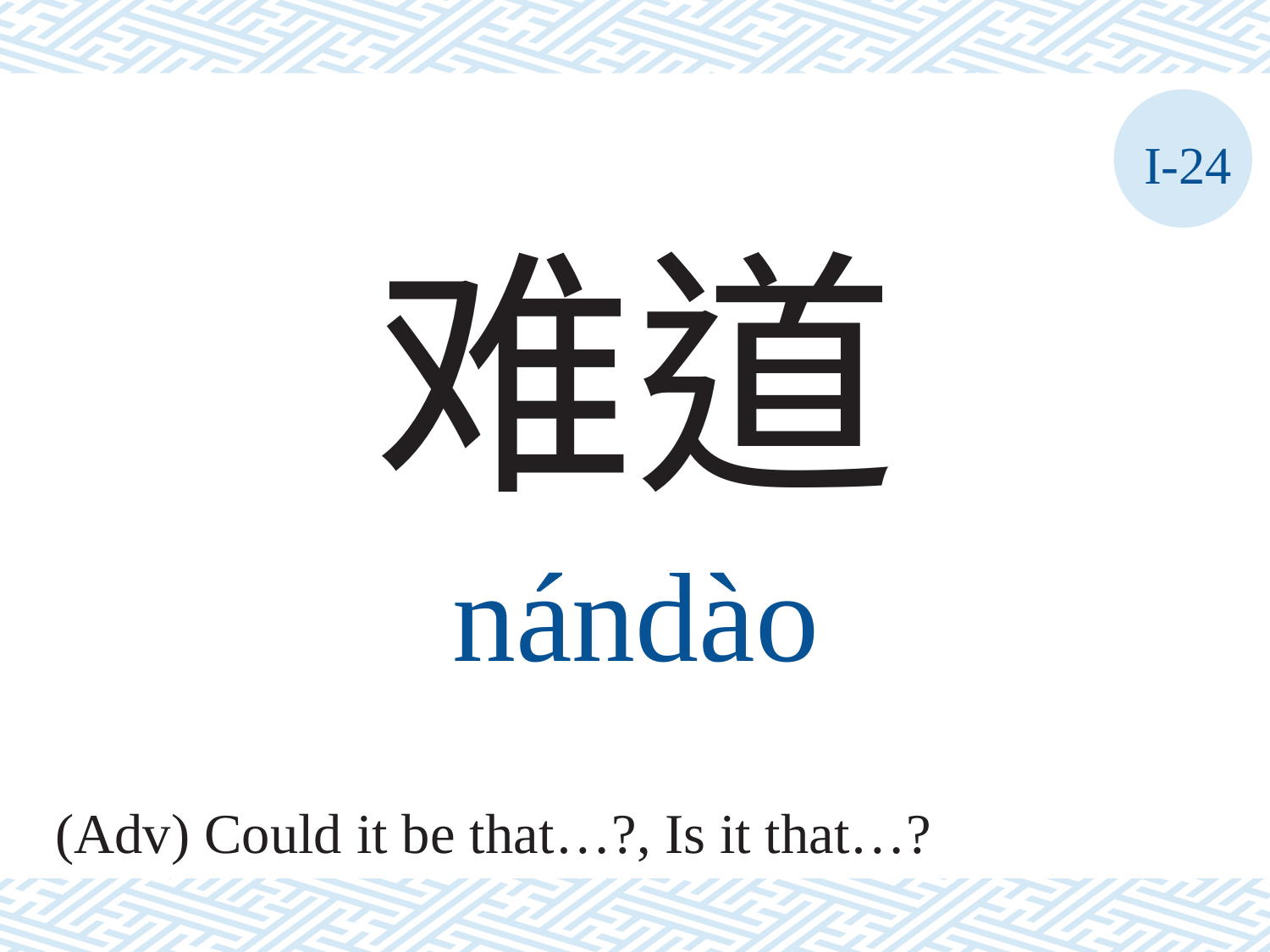

I-24
难道
nándào
(Adv) Could it be that…?, Is it that…?